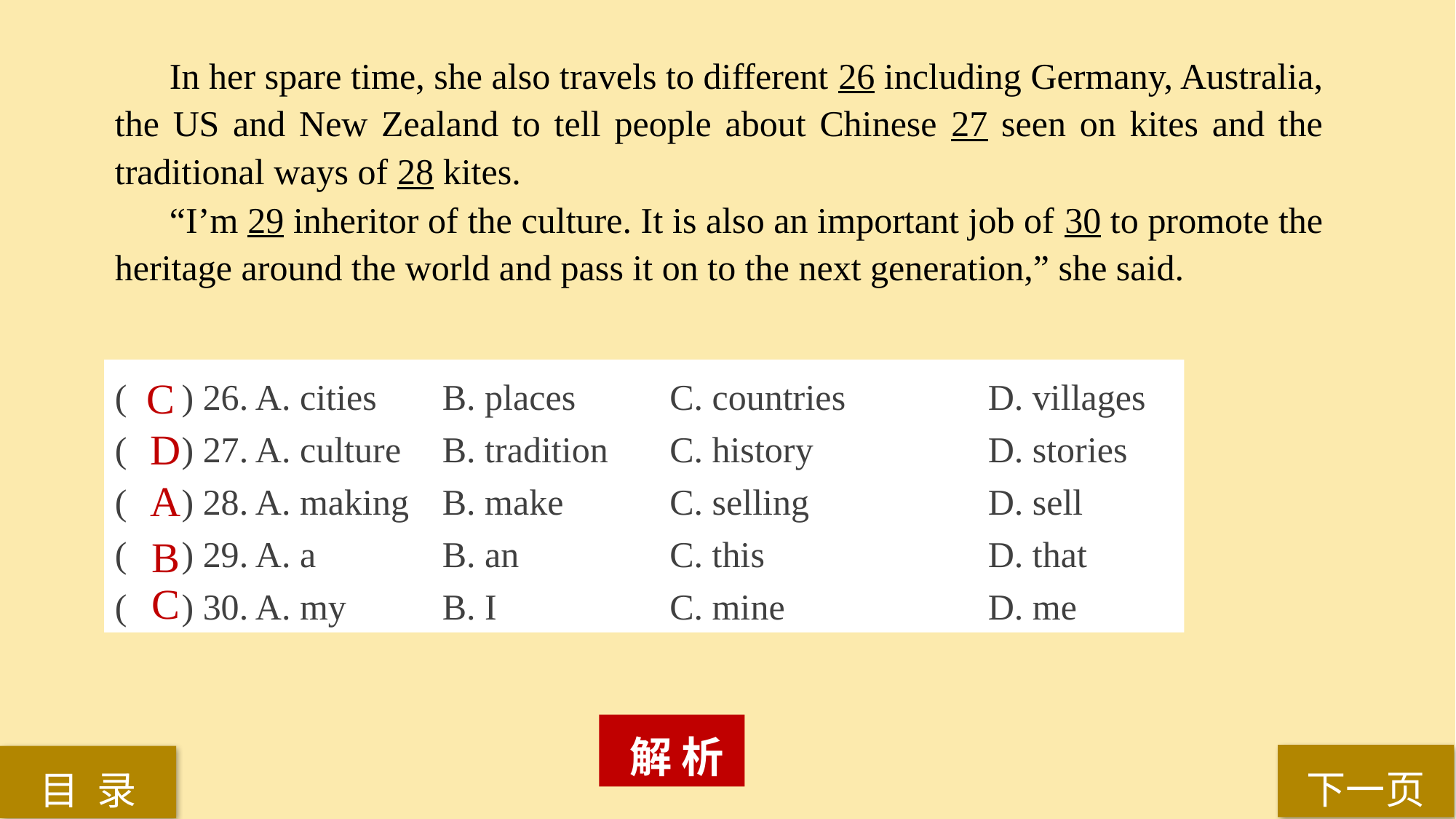

In her spare time, she also travels to different 26 including Germany, Australia, the US and New Zealand to tell people about Chinese 27 seen on kites and the traditional ways of 28 kites.
“I’m 29 inheritor of the culture. It is also an important job of 30 to promote the heritage around the world and pass it on to the next generation,” she said.
(      ) 26. A. cities 	B. places	 C. countries 		D. villages
(      ) 27. A. culture 	B. tradition 	 C. history 		D. stories
(      ) 28. A. making 	B. make 	 C. selling 		D. sell
(      ) 29. A. a 		B. an 		 C. this 		D. that
(      ) 30. A. my 	B. I 		 C. mine 		D. me
C
D
A
B
C
 解 析